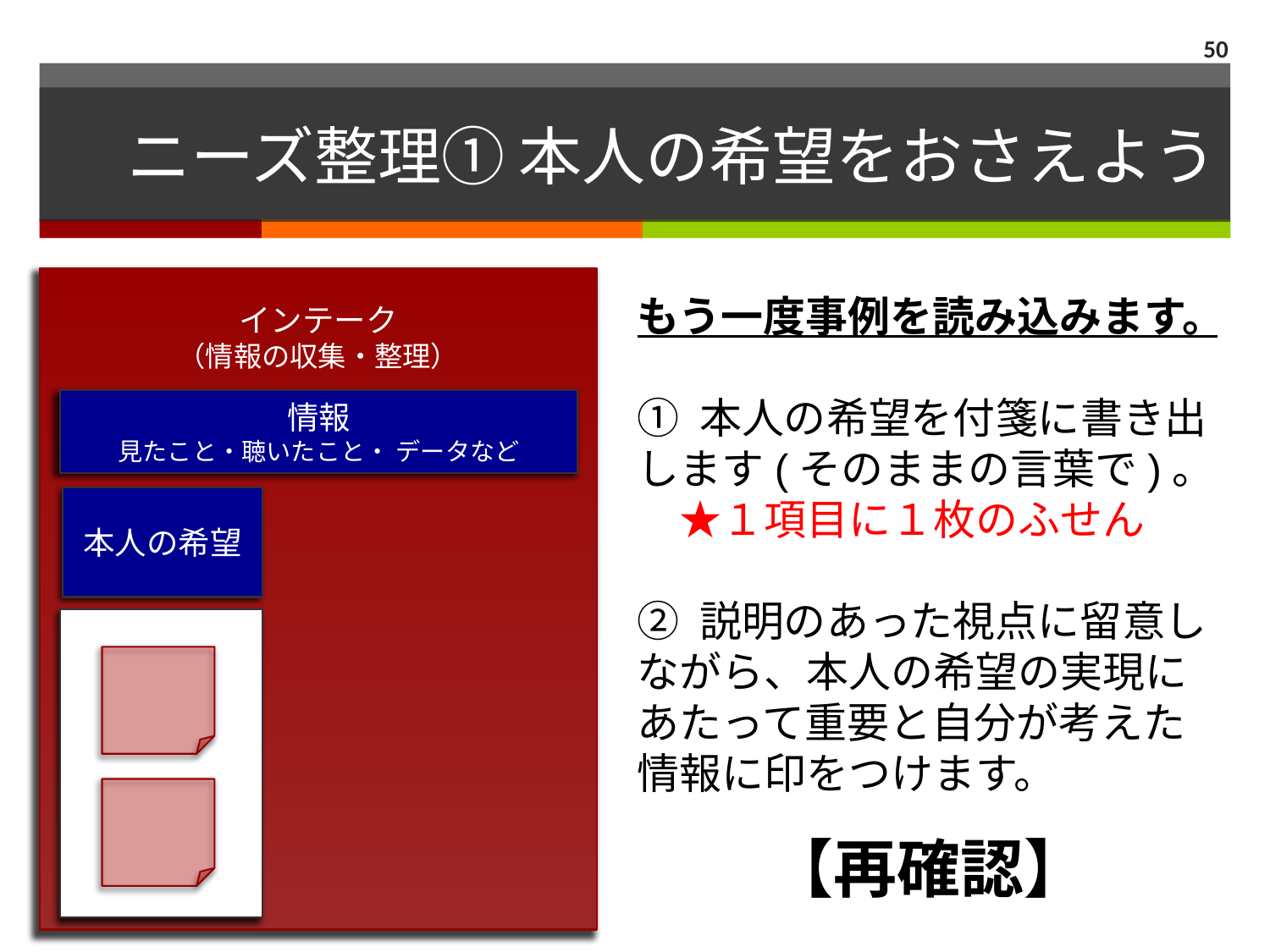

50
# ニーズ整理① 本人の希望をおさえよう
インテーク
（情報の収集・整理）

もう一度事例を読み込みます。

① 本人の希望を付箋に書き出します(そのままの言葉で)。
　★１項目に１枚のふせん

② 説明のあった視点に留意しながら、本人の希望の実現にあたって重要と自分が考えた情報に印をつけます。
情報
見たこと・聴いたこと・ データなど
本人の希望

【再確認】